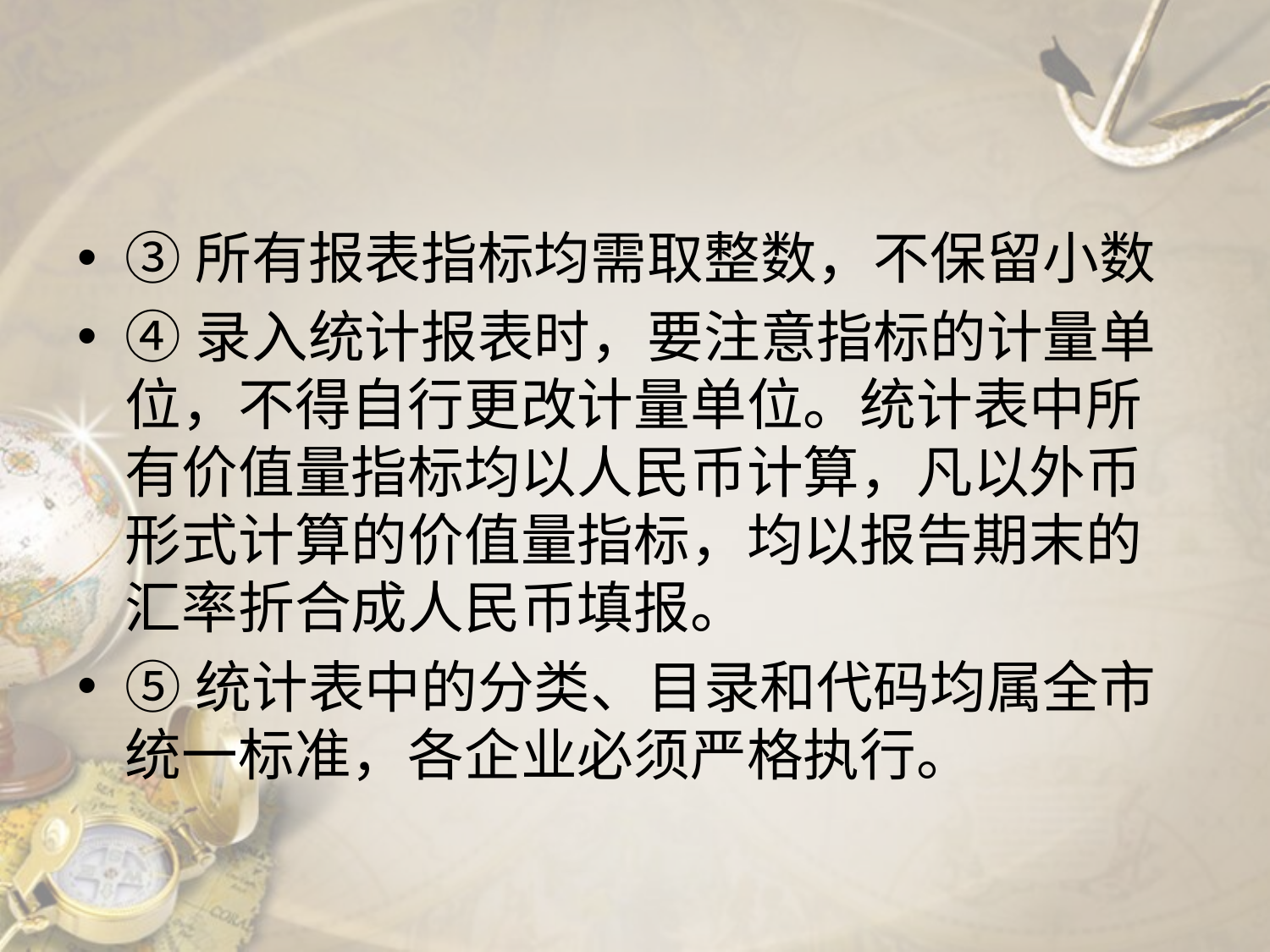

③所有报表指标均需取整数，不保留小数
④录入统计报表时，要注意指标的计量单位，不得自行更改计量单位。统计表中所有价值量指标均以人民币计算，凡以外币形式计算的价值量指标，均以报告期末的汇率折合成人民币填报。
⑤统计表中的分类、目录和代码均属全市统一标准，各企业必须严格执行。